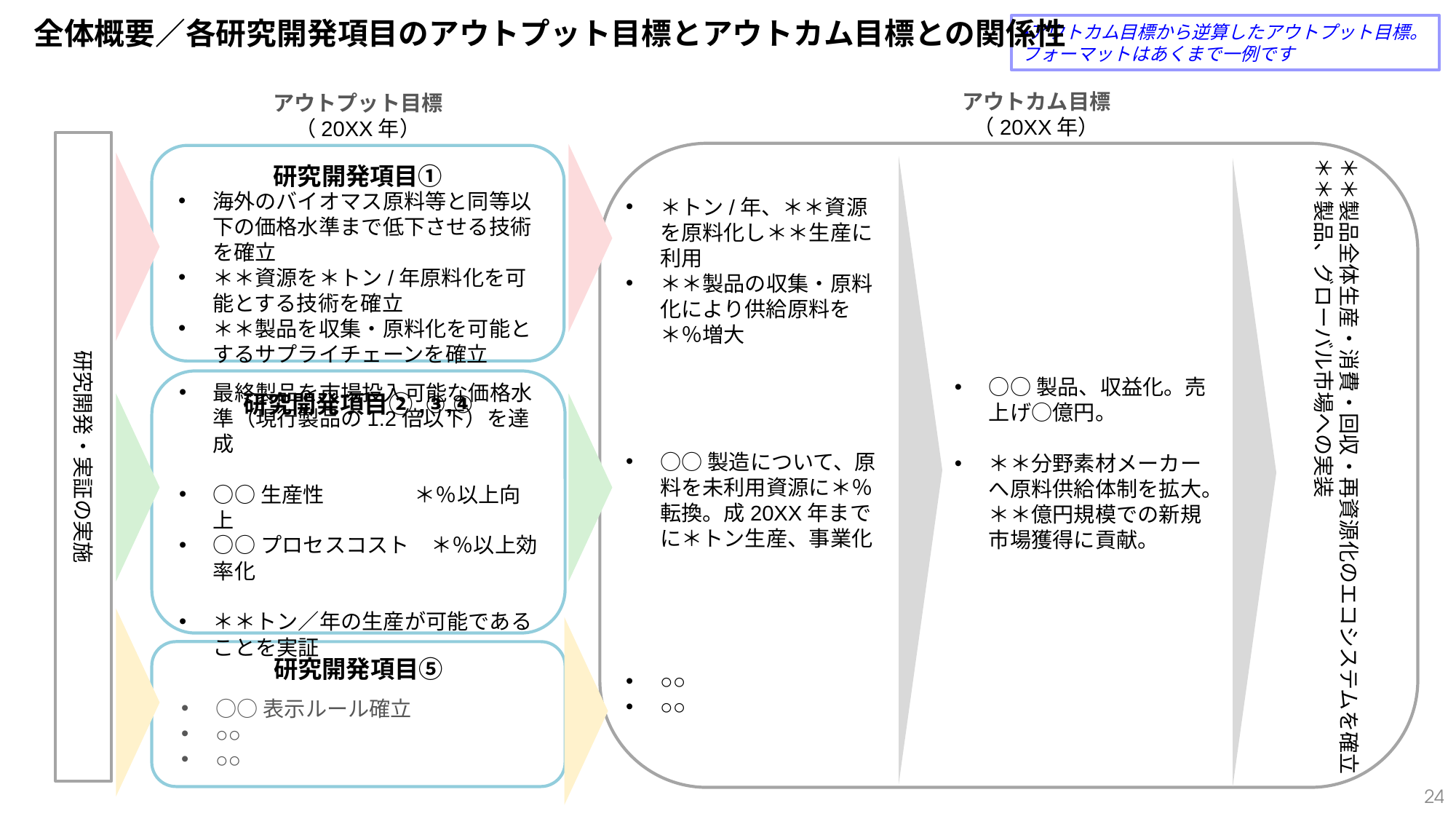

全体概要／各研究開発項目のアウトプット目標とアウトカム目標との関係性
・アウトカム目標から逆算したアウトプット目標。フォーマットはあくまで一例です
アウトカム目標
（20XX年）
アウトプット目標（20XX年）
研究開発・実証の実施

＊＊製品全体生産・消費・回収・再資源化のエコシステムを確立
＊＊製品、グローバル市場への実装
＊トン/年、＊＊資源を原料化し＊＊生産に利用
＊＊製品の収集・原料化により供給原料を＊％増大
○○製品、収益化。売上げ○億円。

＊＊分野素材メーカーへ原料供給体制を拡大。＊＊億円規模での新規市場獲得に貢献。
○○製造について、原料を未利用資源に＊％転換。成20XX年までに＊トン生産、事業化

○○
○○
研究開発項目①
海外のバイオマス原料等と同等以下の価格水準まで低下させる技術を確立
＊＊資源を＊トン/年原料化を可能とする技術を確立
＊＊製品を収集・原料化を可能とするサプライチェーンを確立

研究開発項目②,③,④
最終製品を市場投入可能な価格水準（現行製品の1.2倍以下）を達成

○○生産性　　　 　＊％以上向上
○○プロセスコスト　＊％以上効率化

＊＊トン／年の生産が可能であることを実証

研究開発項目⑤

○○表示ルール確立
○○
○○

24